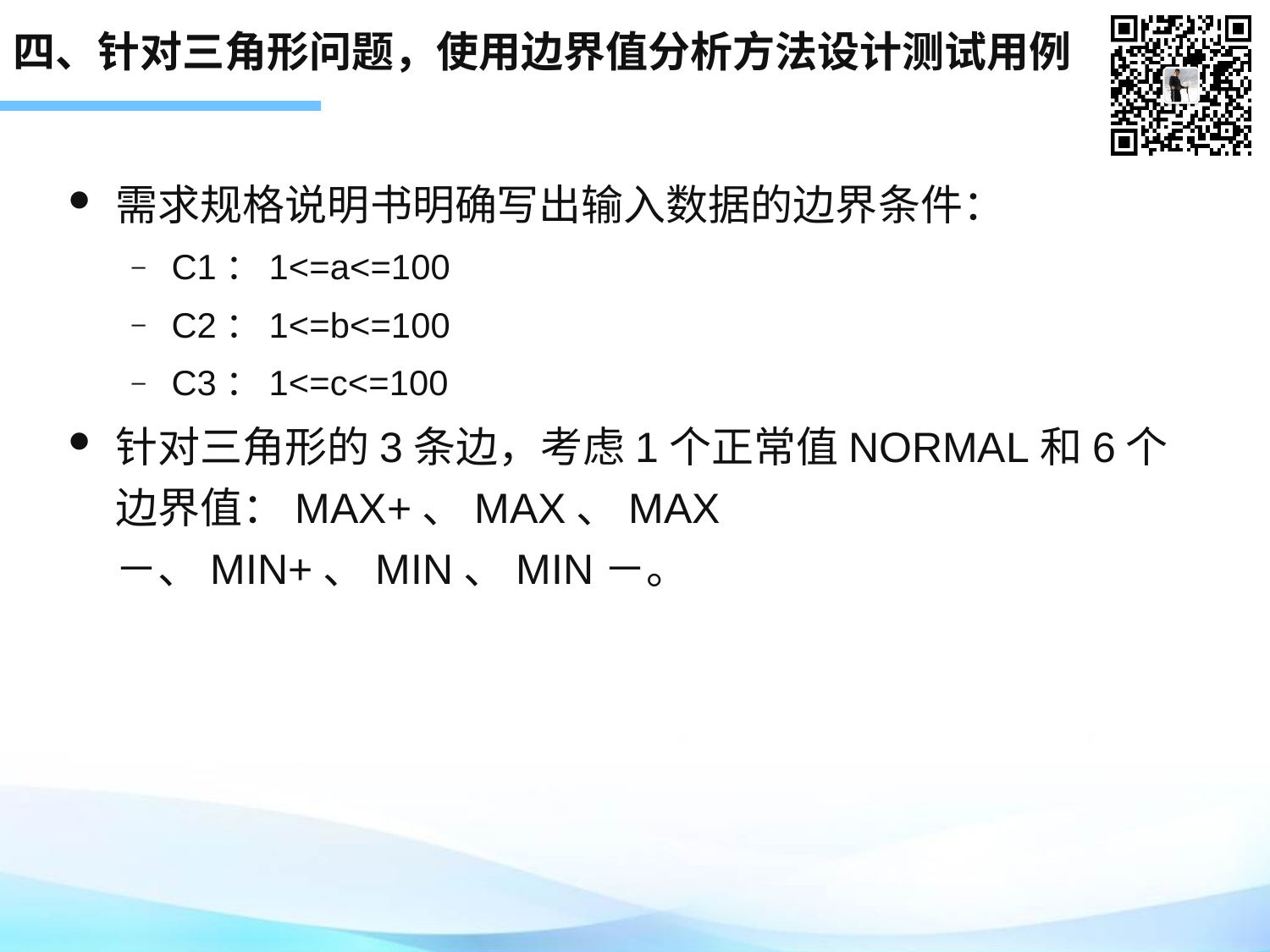

# 四、针对三角形问题，使用边界值分析方法设计测试用例
需求规格说明书明确写出输入数据的边界条件：
C1：1<=a<=100
C2：1<=b<=100
C3：1<=c<=100
针对三角形的3条边，考虑1个正常值NORMAL和6个边界值：MAX+、MAX、MAX－、MIN+、MIN、MIN－。